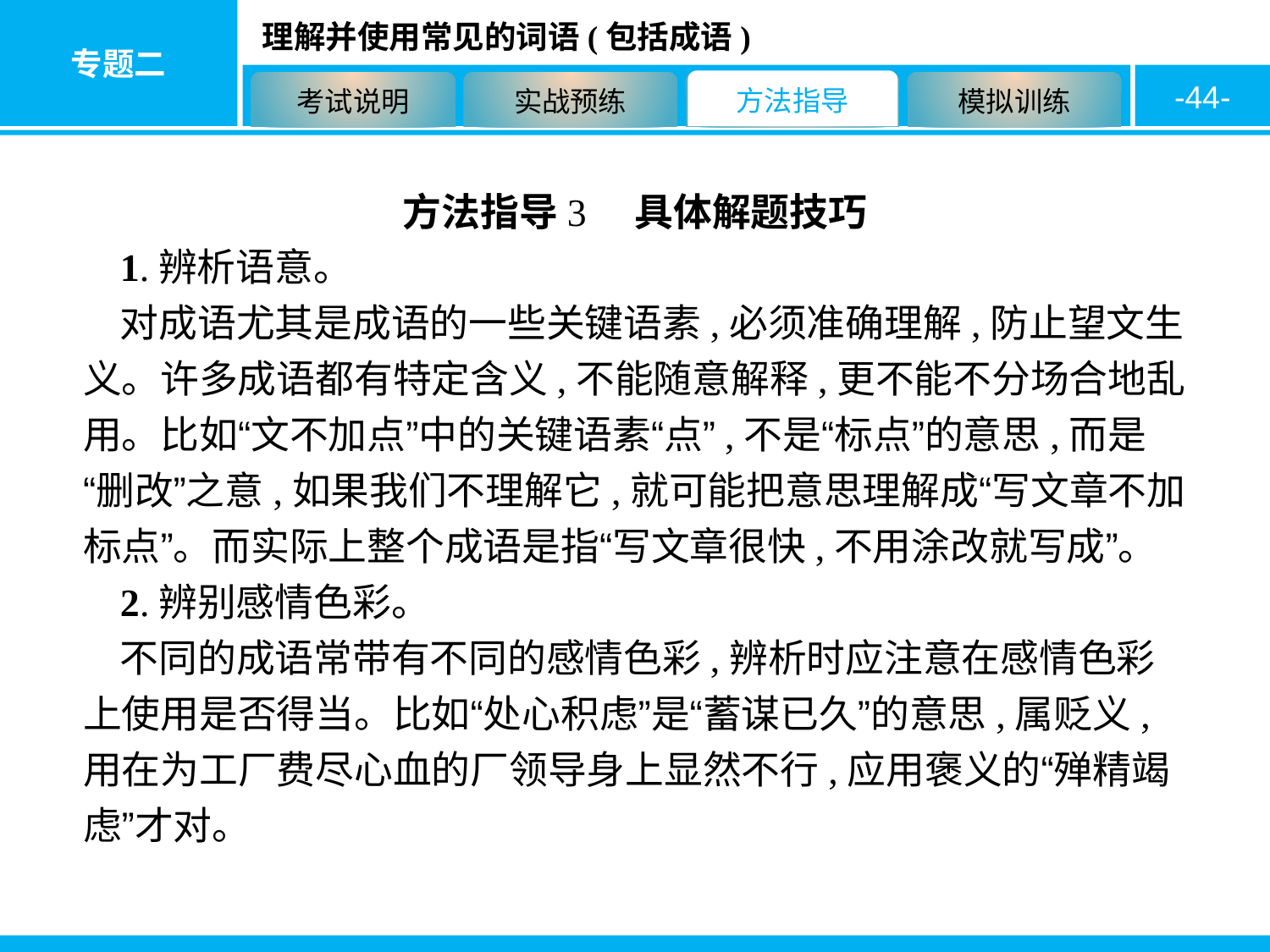

-44-
方法指导3　具体解题技巧
1.辨析语意。
对成语尤其是成语的一些关键语素,必须准确理解,防止望文生义。许多成语都有特定含义,不能随意解释,更不能不分场合地乱用。比如“文不加点”中的关键语素“点”,不是“标点”的意思,而是“删改”之意,如果我们不理解它,就可能把意思理解成“写文章不加标点”。而实际上整个成语是指“写文章很快,不用涂改就写成”。
2.辨别感情色彩。
不同的成语常带有不同的感情色彩,辨析时应注意在感情色彩上使用是否得当。比如“处心积虑”是“蓄谋已久”的意思,属贬义,用在为工厂费尽心血的厂领导身上显然不行,应用褒义的“殚精竭虑”才对。